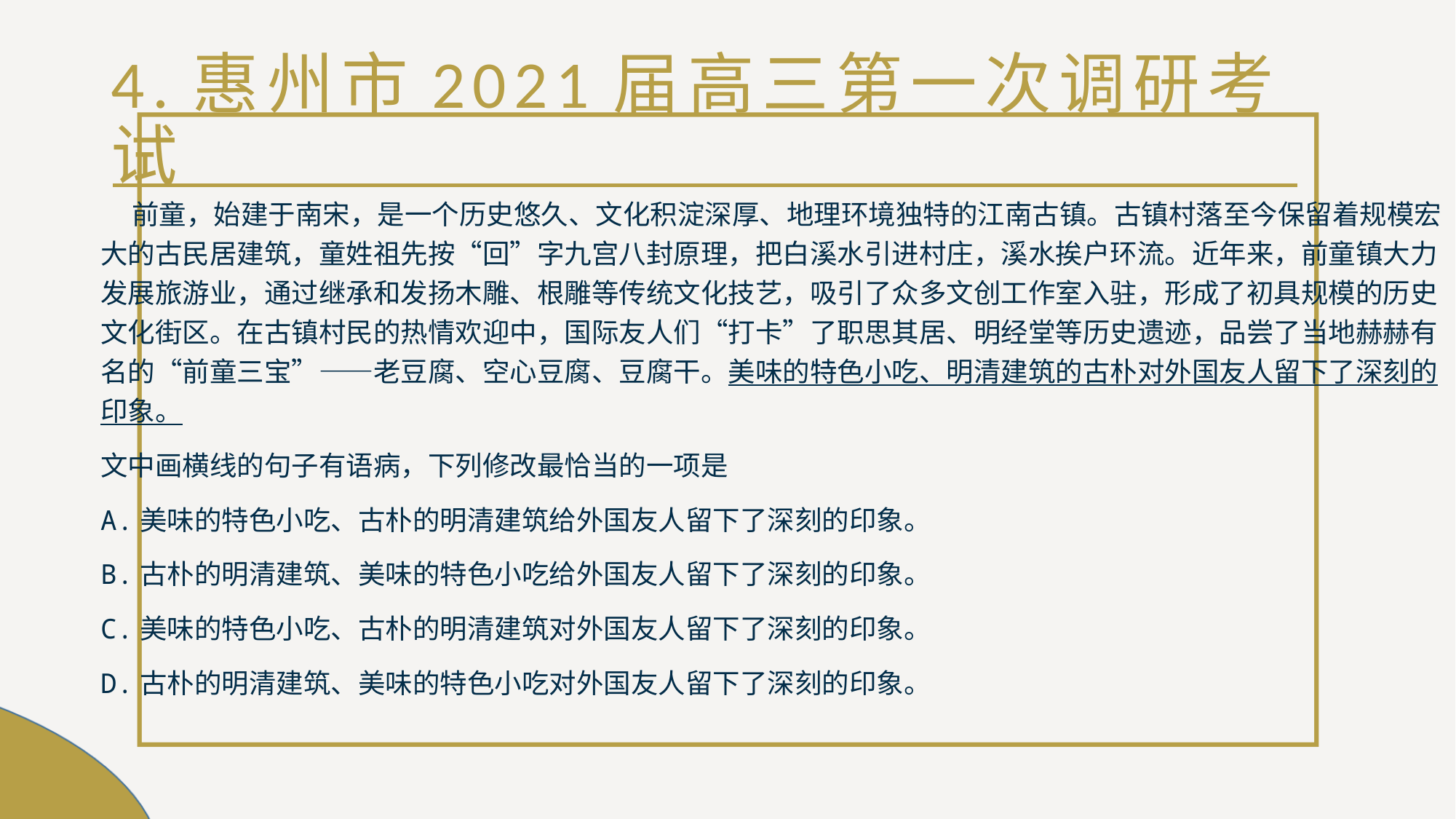

# 4.惠州市2021届高三第一次调研考试
    前童，始建于南宋，是一个历史悠久、文化积淀深厚、地理环境独特的江南古镇。古镇村落至今保留着规模宏大的古民居建筑，童姓祖先按“回”字九宫八封原理，把白溪水引进村庄，溪水挨户环流。近年来，前童镇大力发展旅游业，通过继承和发扬木雕、根雕等传统文化技艺，吸引了众多文创工作室入驻，形成了初具规模的历史文化街区。在古镇村民的热情欢迎中，国际友人们“打卡”了职思其居、明经堂等历史遗迹，品尝了当地赫赫有名的“前童三宝”——老豆腐、空心豆腐、豆腐干。美味的特色小吃、明清建筑的古朴对外国友人留下了深刻的印象。
文中画横线的句子有语病，下列修改最恰当的一项是
A.美味的特色小吃、古朴的明清建筑给外国友人留下了深刻的印象。
B.古朴的明清建筑、美味的特色小吃给外国友人留下了深刻的印象。
C.美味的特色小吃、古朴的明清建筑对外国友人留下了深刻的印象。
D.古朴的明清建筑、美味的特色小吃对外国友人留下了深刻的印象。